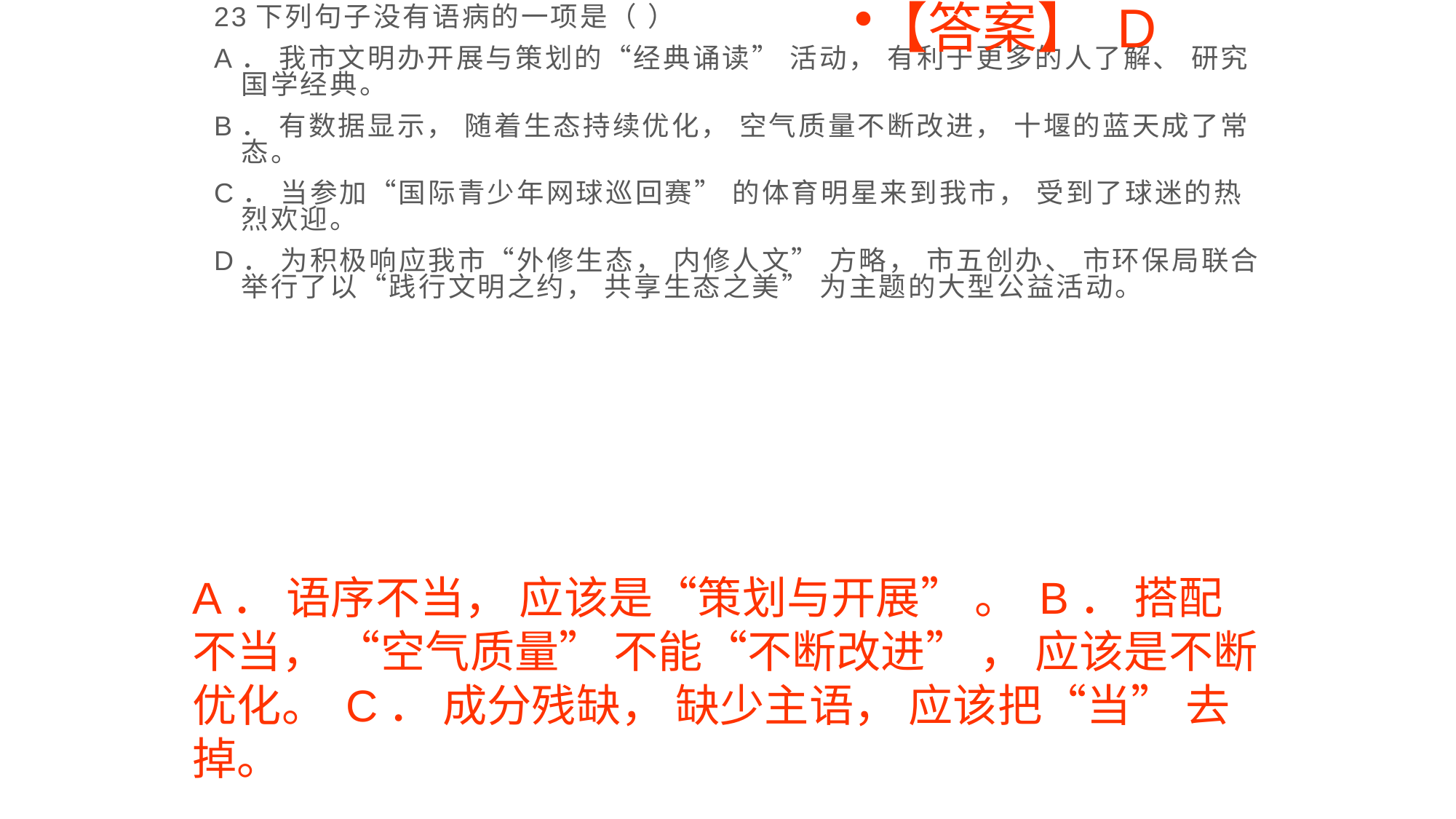

23下列句子没有语病的一项是（ ）
A． 我市文明办开展与策划的“经典诵读” 活动， 有利于更多的人了解、 研究国学经典。
B． 有数据显示， 随着生态持续优化， 空气质量不断改进， 十堰的蓝天成了常态。
C． 当参加“国际青少年网球巡回赛” 的体育明星来到我市， 受到了球迷的热烈欢迎。
D． 为积极响应我市“外修生态， 内修人文” 方略， 市五创办、 市环保局联合举行了以“践行文明之约， 共享生态之美” 为主题的大型公益活动。

【答案】 D

# A． 语序不当， 应该是“策划与开展” 。 B． 搭配不当， “空气质量” 不能“不断改进” ， 应该是不断优化。 C． 成分残缺， 缺少主语， 应该把“当” 去掉。